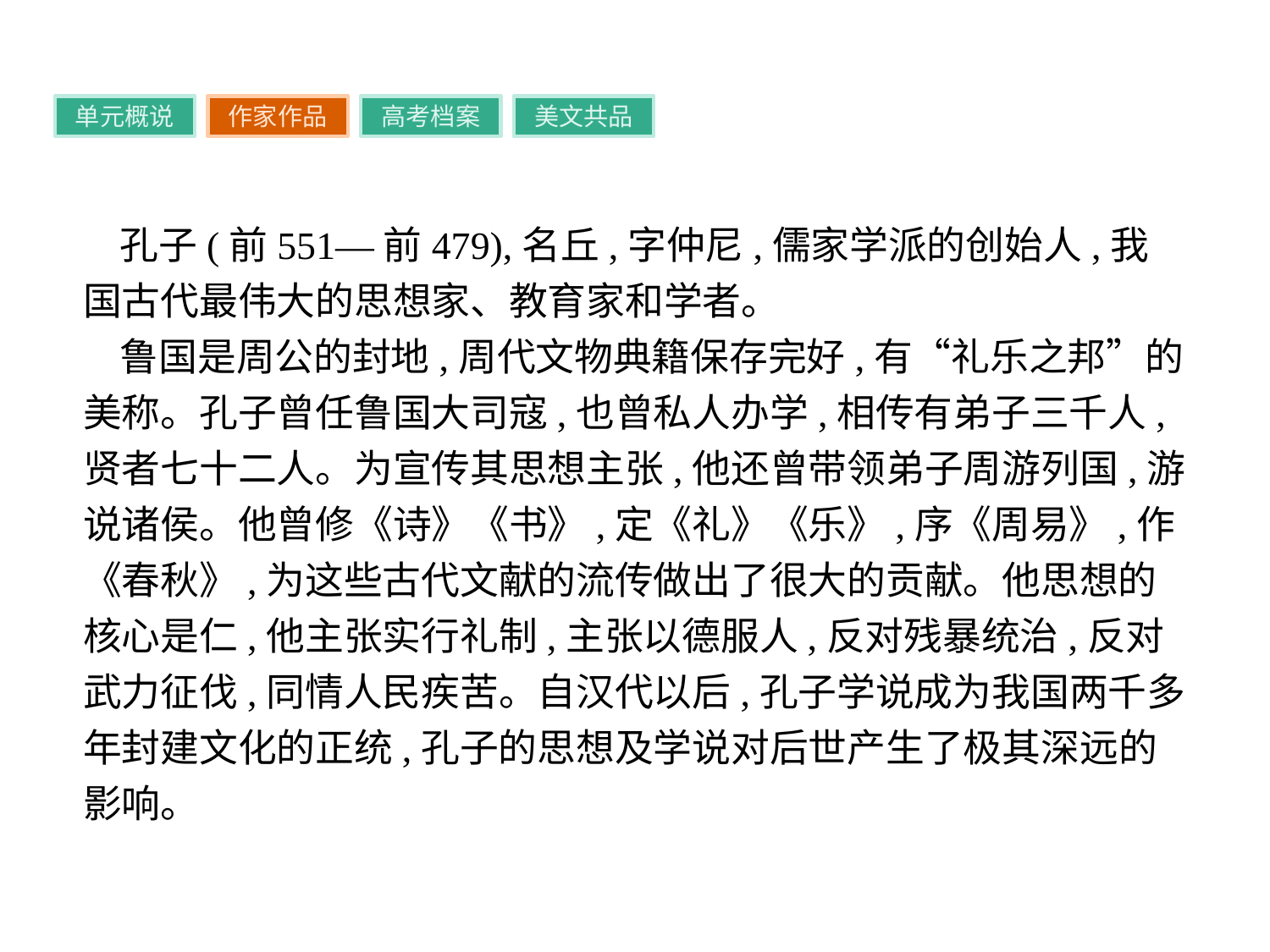

单元概说
作家作品
高考档案
美文共品
孔子(前551—前479),名丘,字仲尼,儒家学派的创始人,我国古代最伟大的思想家、教育家和学者。
鲁国是周公的封地,周代文物典籍保存完好,有“礼乐之邦”的美称。孔子曾任鲁国大司寇,也曾私人办学,相传有弟子三千人,贤者七十二人。为宣传其思想主张,他还曾带领弟子周游列国,游说诸侯。他曾修《诗》《书》,定《礼》《乐》,序《周易》,作《春秋》,为这些古代文献的流传做出了很大的贡献。他思想的核心是仁,他主张实行礼制,主张以德服人,反对残暴统治,反对武力征伐,同情人民疾苦。自汉代以后,孔子学说成为我国两千多年封建文化的正统,孔子的思想及学说对后世产生了极其深远的影响。